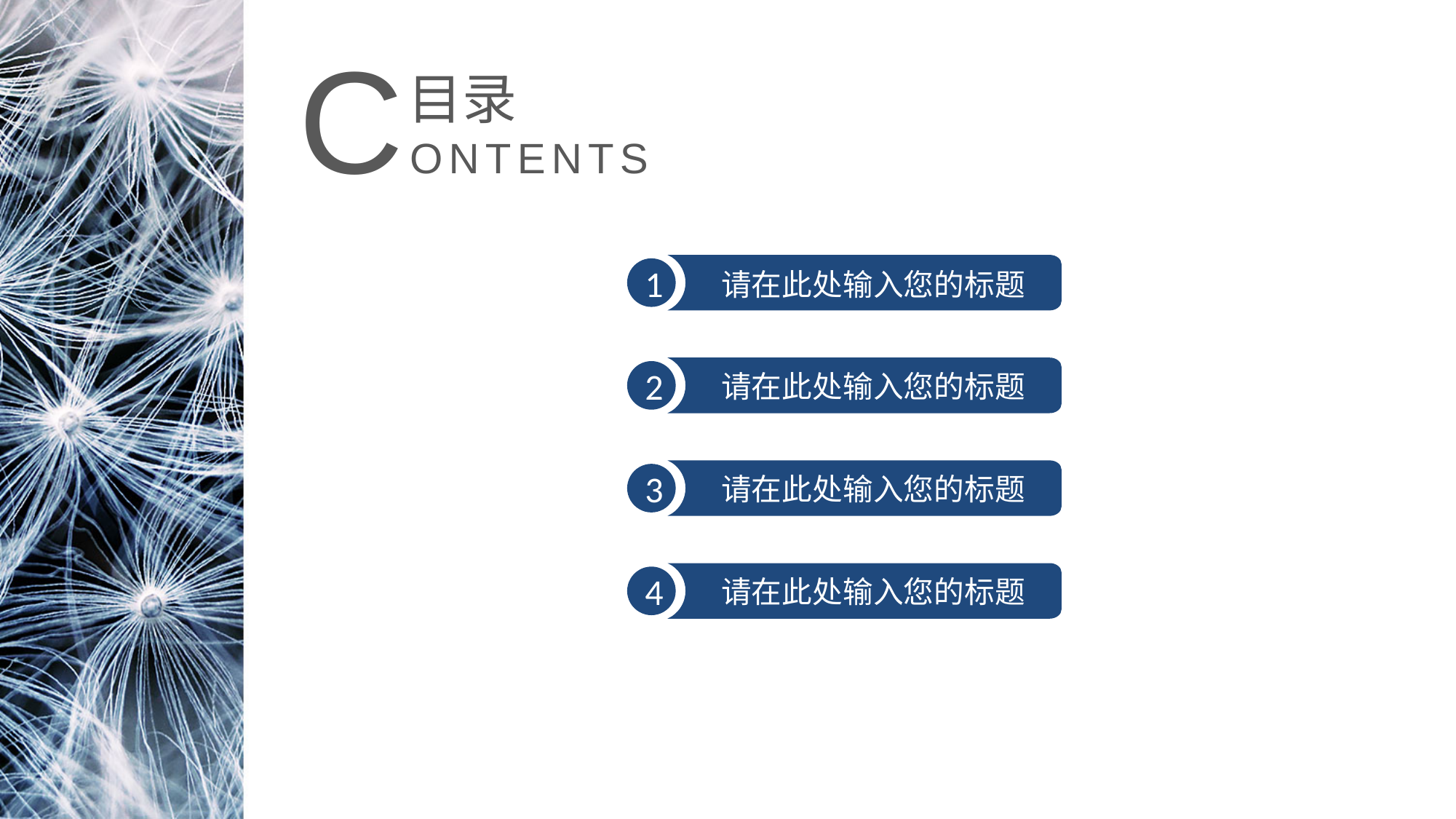

CONTENTS
目录
请在此处输入您的标题
1
请在此处输入您的标题
2
请在此处输入您的标题
3
请在此处输入您的标题
4